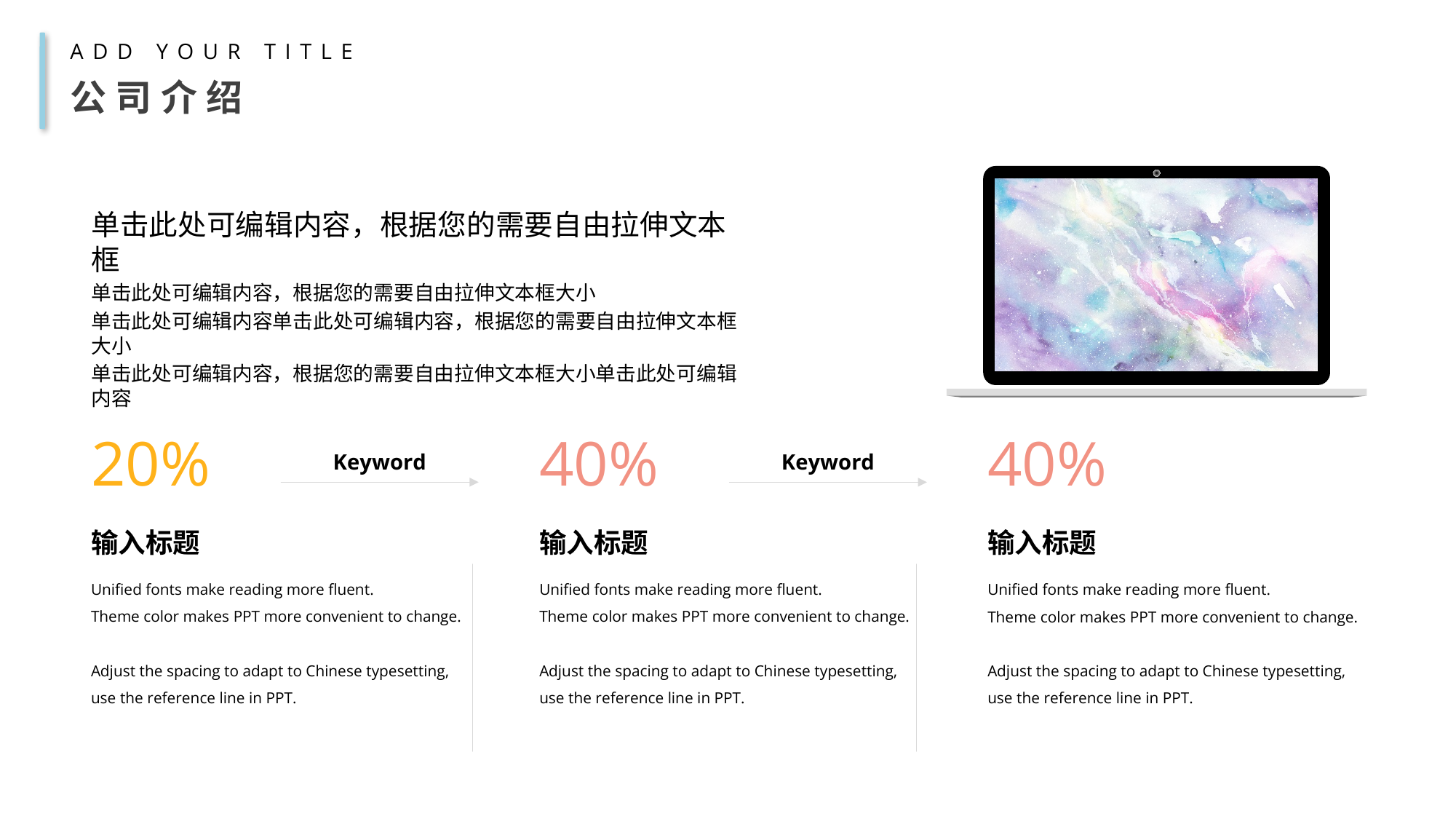

ADD YOUR TITLE
公司介绍

单击此处可编辑内容，根据您的需要自由拉伸文本框
单击此处可编辑内容，根据您的需要自由拉伸文本框大小
单击此处可编辑内容单击此处可编辑内容，根据您的需要自由拉伸文本框大小
单击此处可编辑内容，根据您的需要自由拉伸文本框大小单击此处可编辑内容
20%
40%
40%
Keyword
Keyword
输入标题
输入标题
输入标题
Unified fonts make reading more fluent.
Theme color makes PPT more convenient to change.

Adjust the spacing to adapt to Chinese typesetting, use the reference line in PPT.
Unified fonts make reading more fluent.
Theme color makes PPT more convenient to change.

Adjust the spacing to adapt to Chinese typesetting, use the reference line in PPT.
Unified fonts make reading more fluent.
Theme color makes PPT more convenient to change.

Adjust the spacing to adapt to Chinese typesetting, use the reference line in PPT.